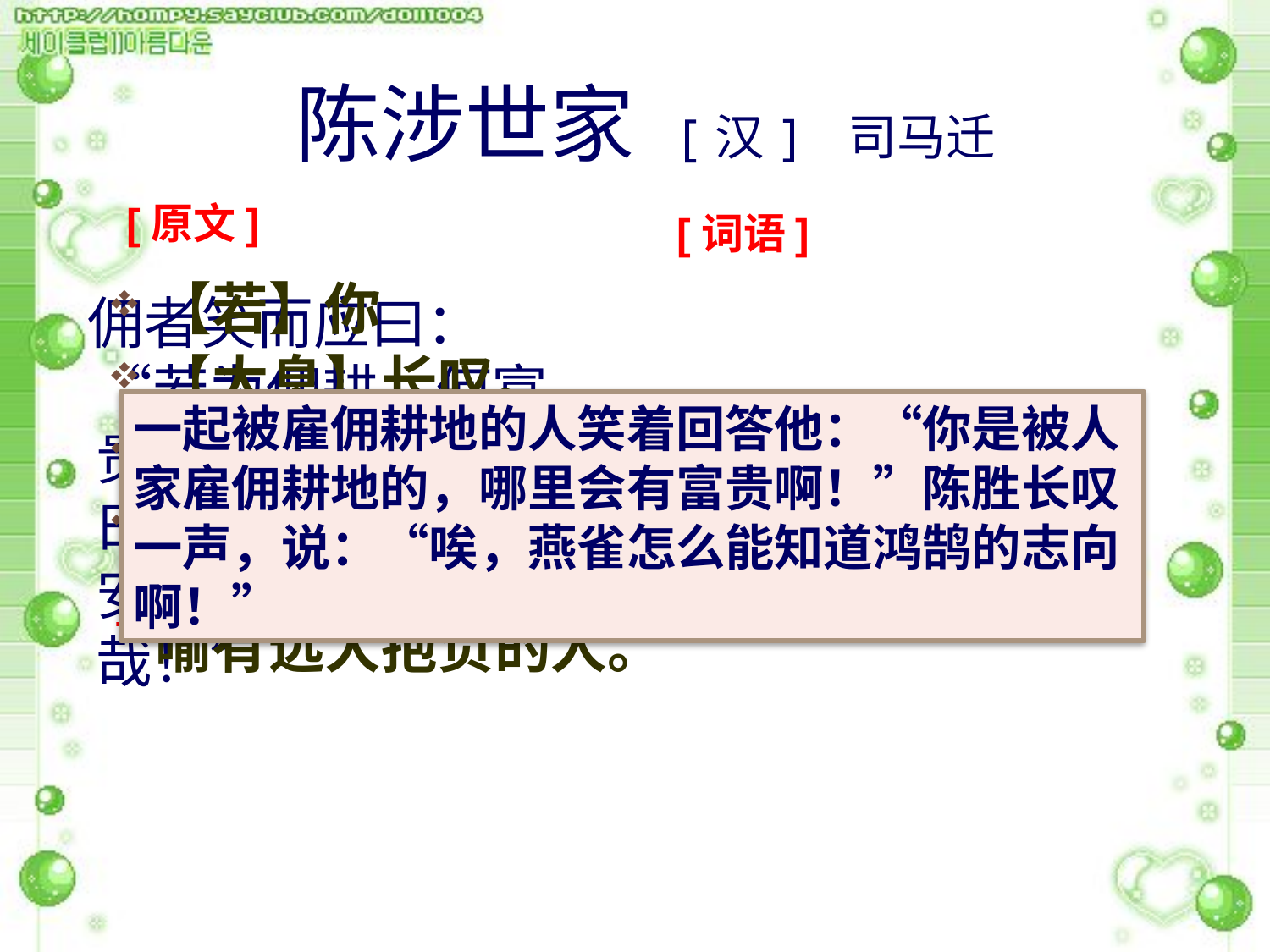

# 陈涉世家 [汉] 司马迁
[原文]
[词语]
【若】你
【太息】长叹。
【嗟乎】感叹词，相当 于“唉”。
燕雀怎么知道鸿鹄的志向呢！燕雀，比喻见识短浅的人。鸿鹄，天鹅。这里比喻有远大抱负的人。
  佣者笑而应曰：“若为佣耕，何富贵也？”陈涉太息曰：“嗟乎，燕雀安知鸿鹄之志哉！”

一起被雇佣耕地的人笑着回答他：“你是被人家雇佣耕地的，哪里会有富贵啊！”陈胜长叹一声，说：“唉，燕雀怎么能知道鸿鹄的志向啊！”
●
●
●
●
●